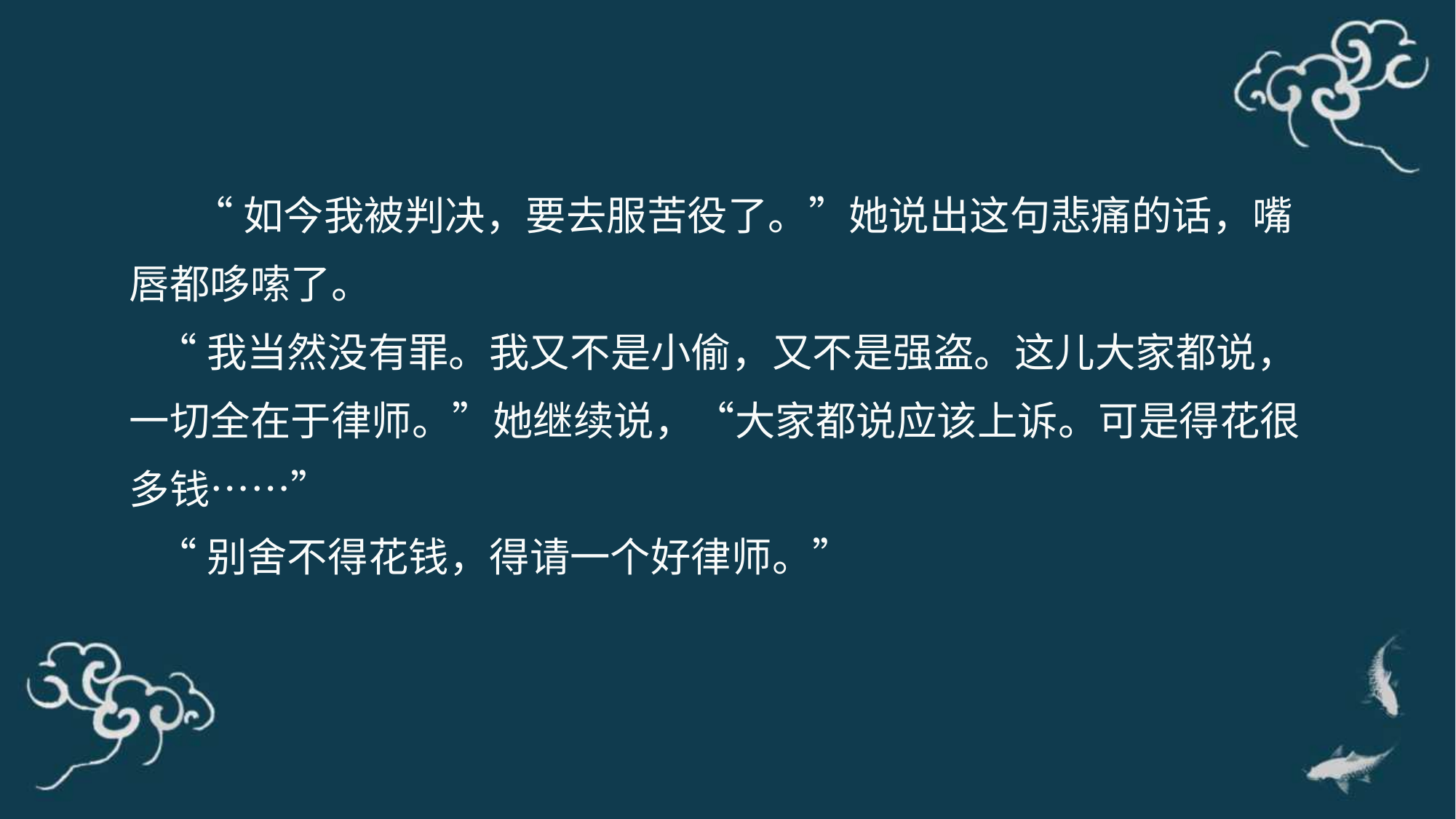

“如今我被判决，要去服苦役了。”她说出这句悲痛的话，嘴唇都哆嗦了。
   “我当然没有罪。我又不是小偷，又不是强盗。这儿大家都说，一切全在于律师。”她继续说，“大家都说应该上诉。可是得花很多钱……”
   “别舍不得花钱，得请一个好律师。”